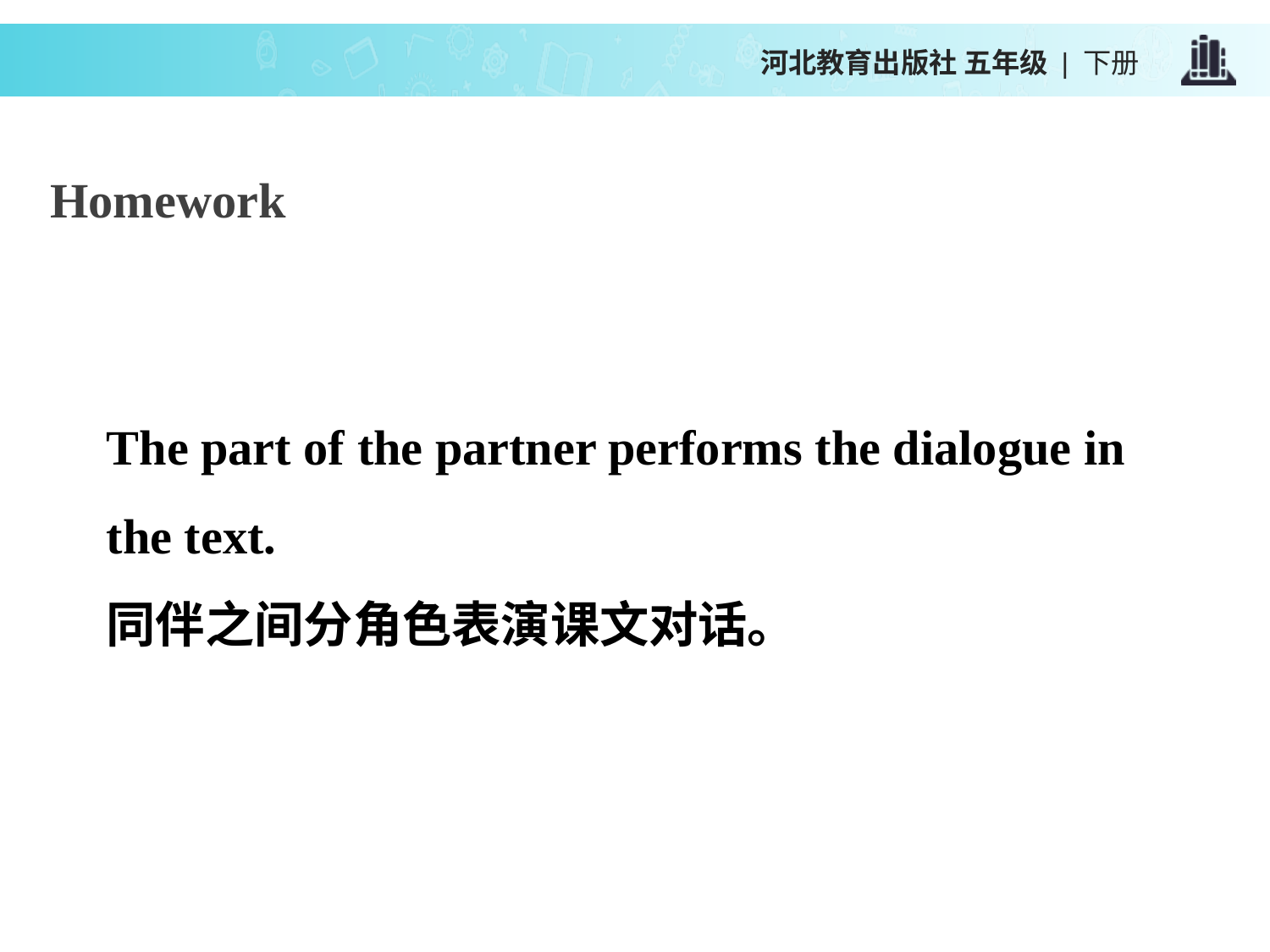

河北教育出版社 五年级 | 下册
Homework
The part of the partner performs the dialogue in the text.
同伴之间分角色表演课文对话。